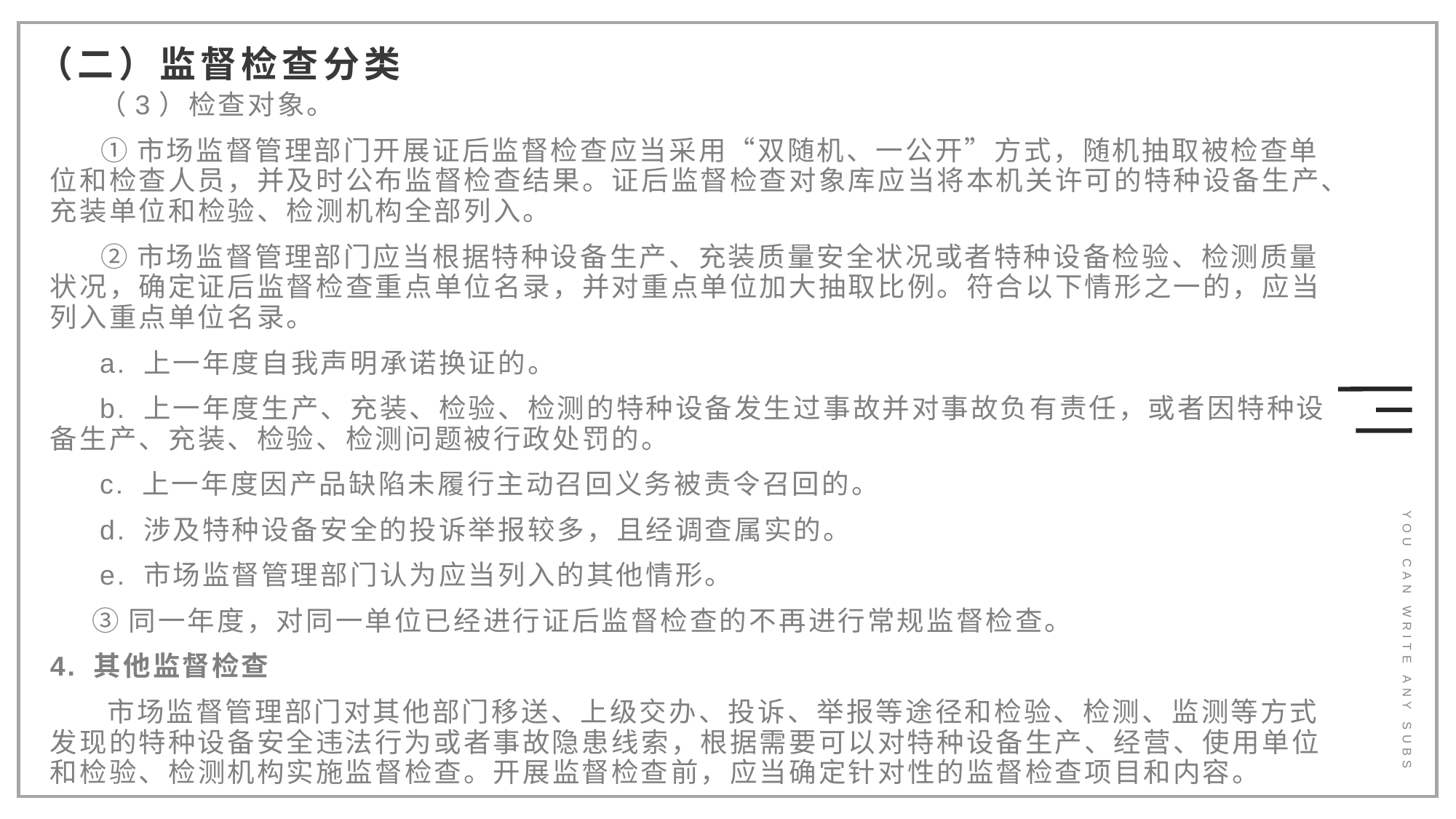

（二）监督检查分类
     （3）检查对象。
      ①市场监督管理部门开展证后监督检查应当采用“双随机、一公开”方式，随机抽取被检查单位和检查人员，并及时公布监督检查结果。证后监督检查对象库应当将本机关许可的特种设备生产、充装单位和检验、检测机构全部列入。
      ②市场监督管理部门应当根据特种设备生产、充装质量安全状况或者特种设备检验、检测质量状况，确定证后监督检查重点单位名录，并对重点单位加大抽取比例。符合以下情形之一的，应当列入重点单位名录。
     a. 上一年度自我声明承诺换证的。
     b. 上一年度生产、充装、检验、检测的特种设备发生过事故并对事故负有责任，或者因特种设备生产、充装、检验、检测问题被行政处罚的。
     c. 上一年度因产品缺陷未履行主动召回义务被责令召回的。
     d. 涉及特种设备安全的投诉举报较多，且经调查属实的。
     e. 市场监督管理部门认为应当列入的其他情形。
     ③同一年度，对同一单位已经进行证后监督检查的不再进行常规监督检查。
4. 其他监督检查
      市场监督管理部门对其他部门移送、上级交办、投诉、举报等途径和检验、检测、监测等方式发现的特种设备安全违法行为或者事故隐患线索，根据需要可以对特种设备生产、经营、使用单位和检验、检测机构实施监督检查。开展监督检查前，应当确定针对性的监督检查项目和内容。

YOU CAN WRITE ANY SUBS